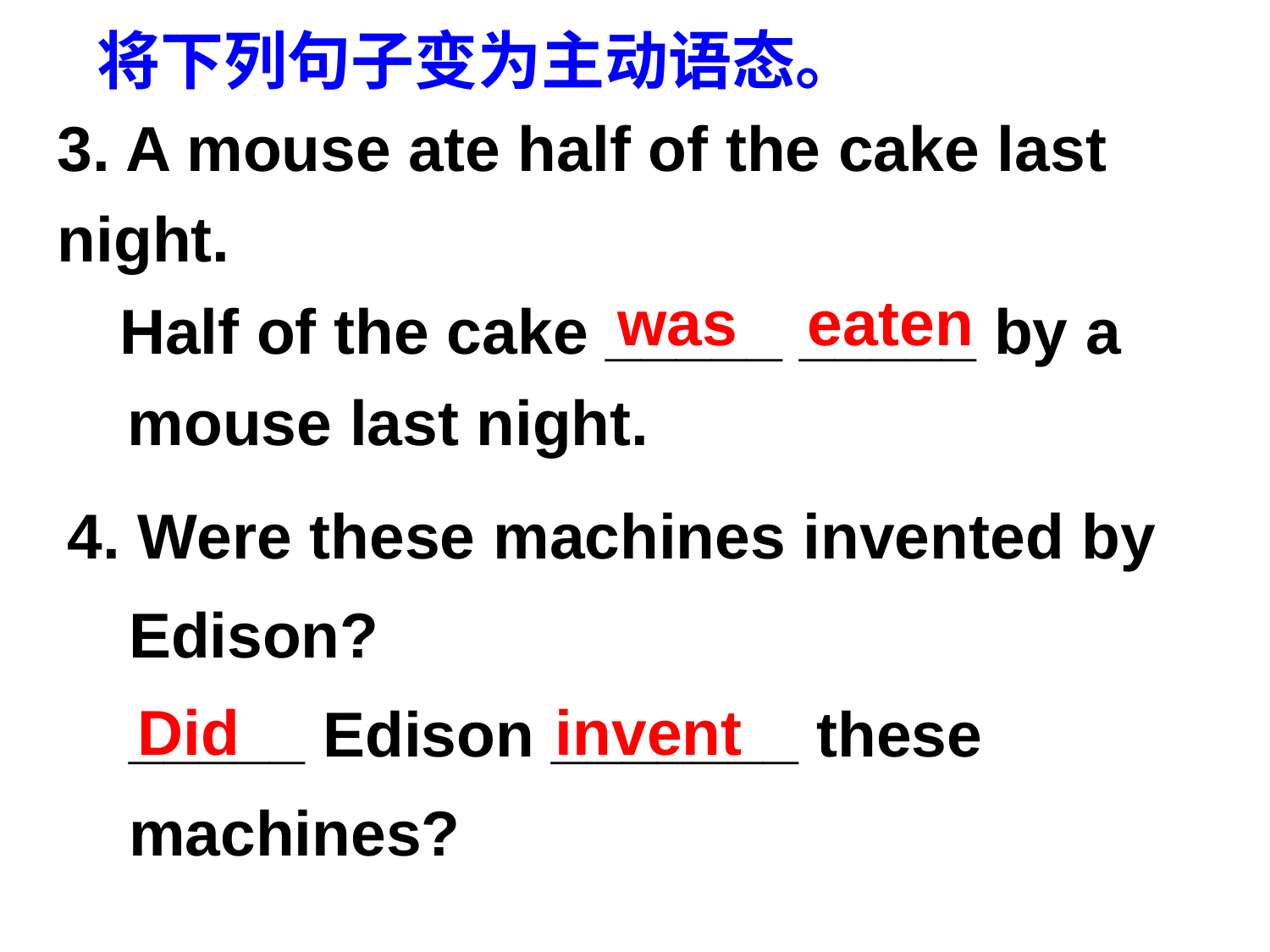

将下列句子变为主动语态。
3. A mouse ate half of the cake last night.
  	Half of the cake _____ _____ by a
    mouse last night.
was    eaten
4. Were these machines invented by Edison?
	_____ Edison _______ these machines?
Did                  invent